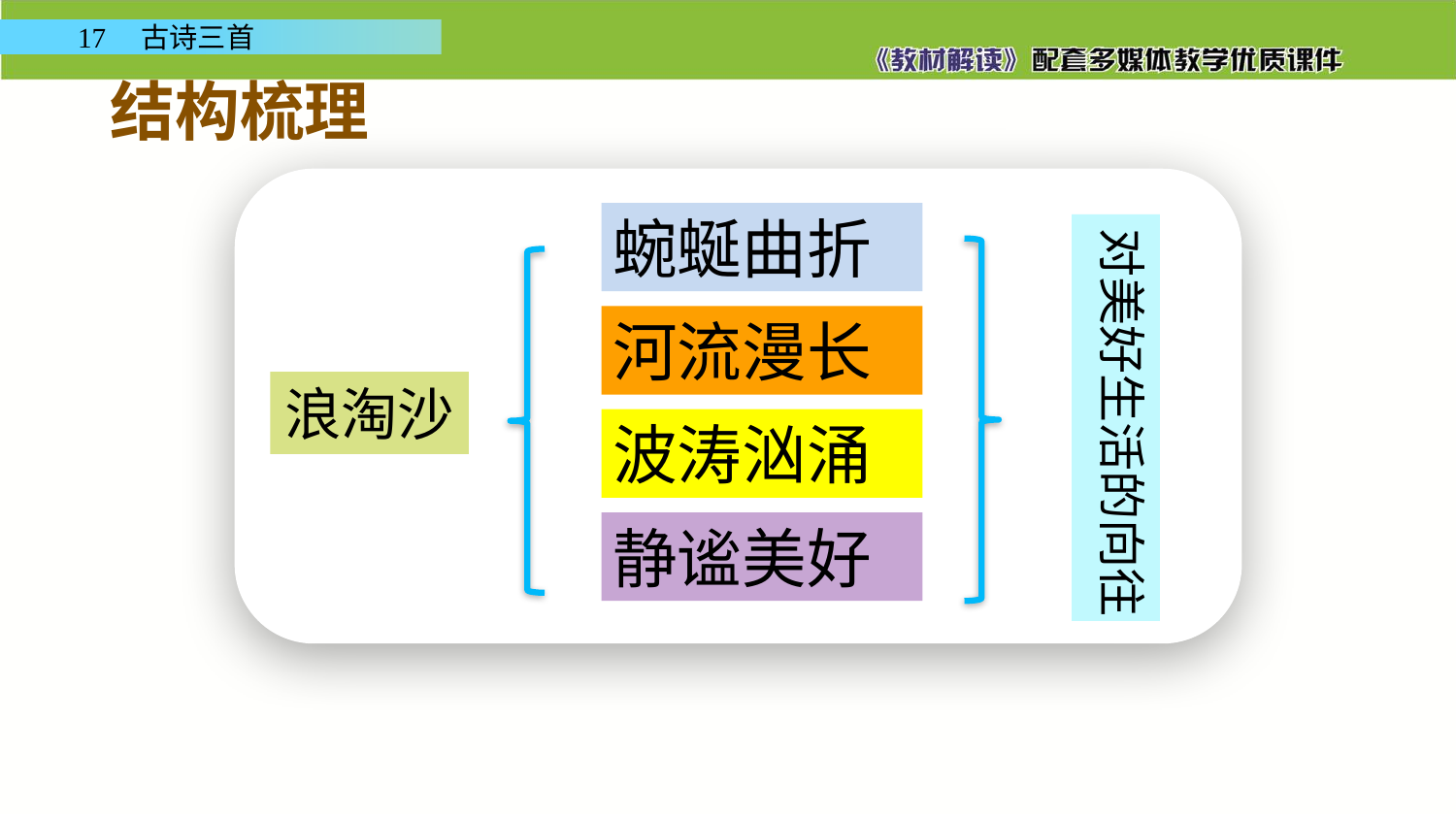

结构梳理

蜿蜒曲折
对美好生活的向往

河流漫长
浪淘沙
波涛汹涌
静谧美好